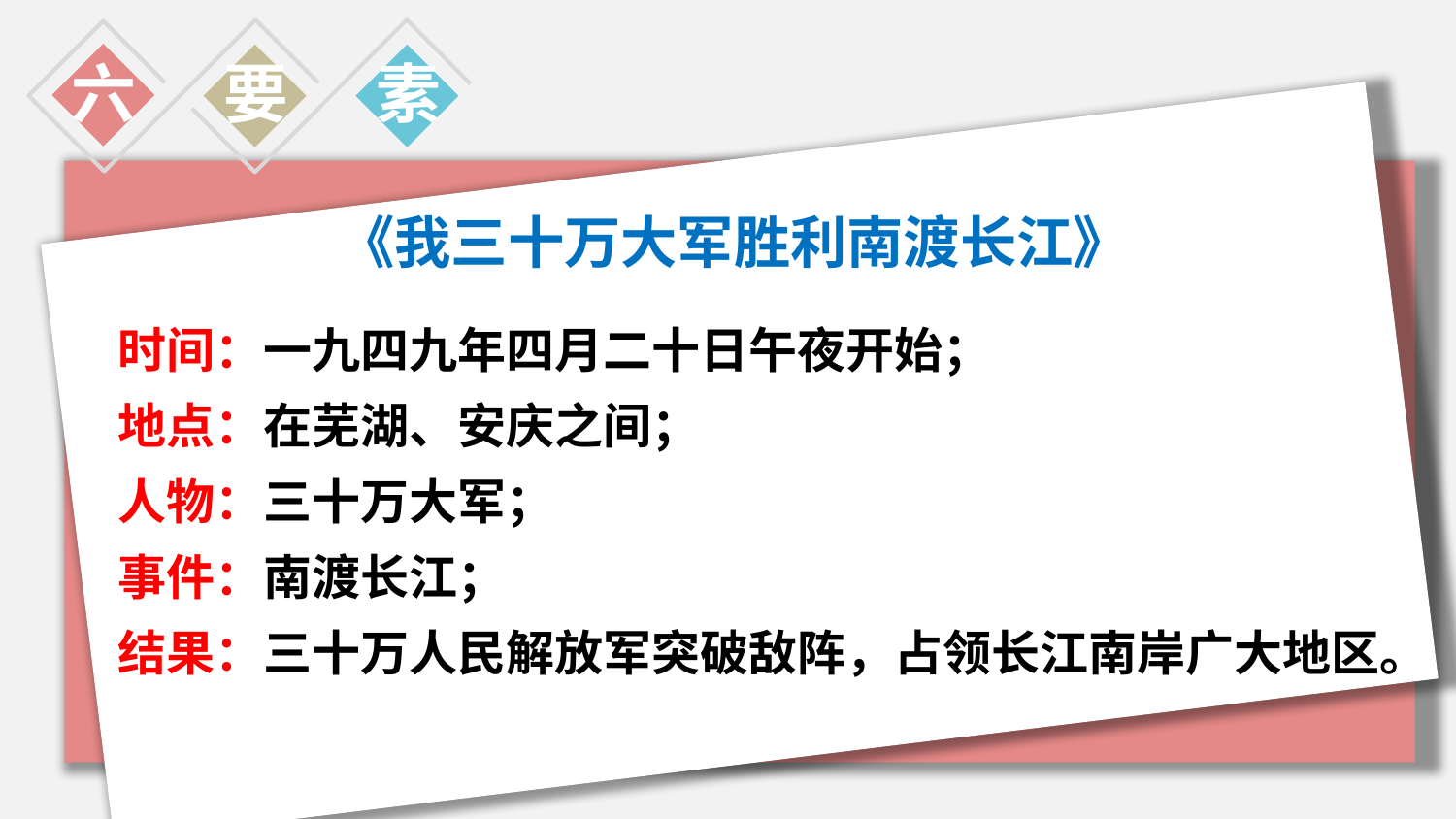

六
要
素
《我三十万大军胜利南渡长江》

时间：一九四九年四月二十日午夜开始；
地点：在芜湖、安庆之间；
人物：三十万大军；
事件：南渡长江；
结果：三十万人民解放军突破敌阵，占领长江南岸广大地区。